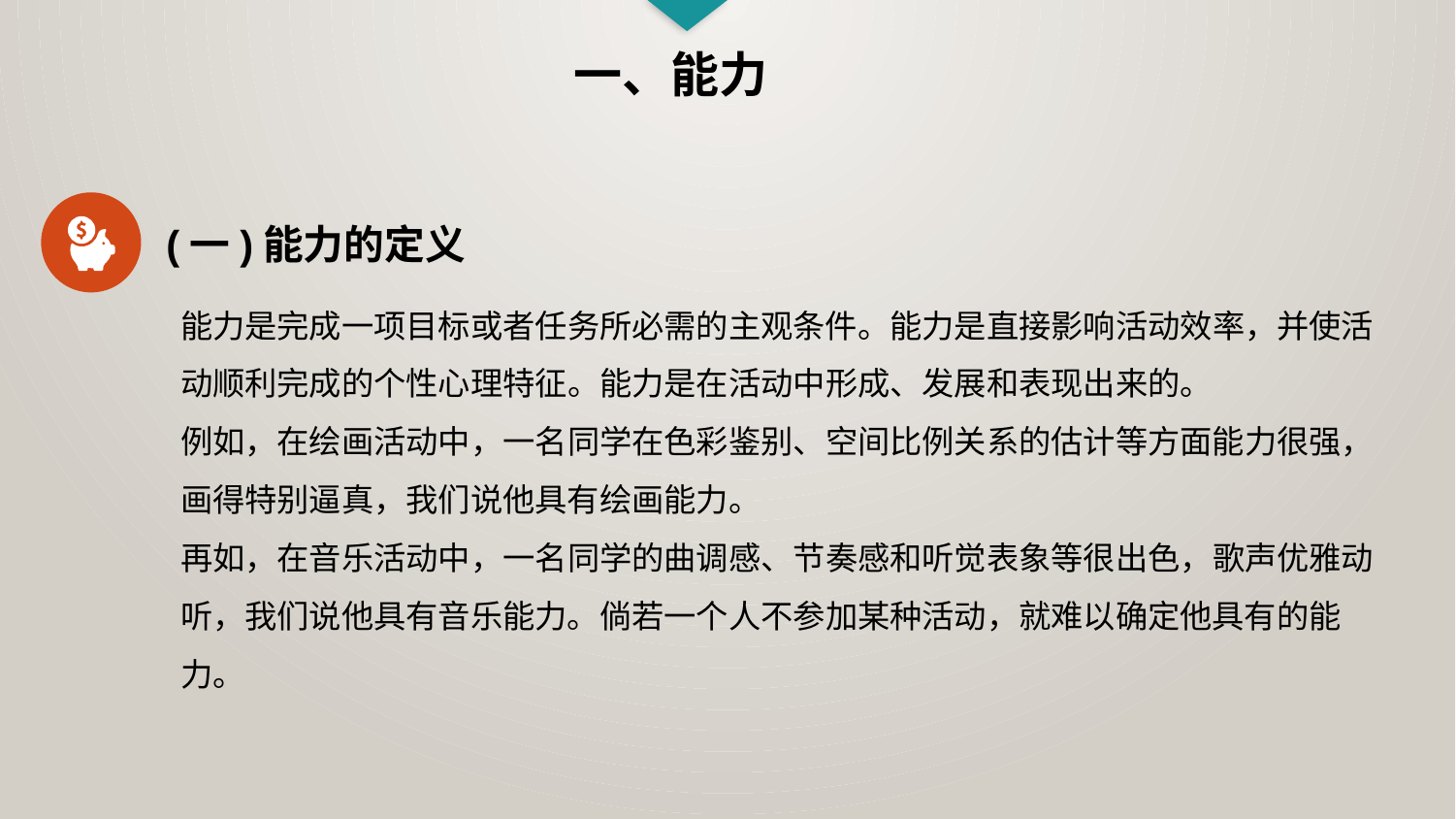

一、能力

(一)能力的定义

能力是完成一项目标或者任务所必需的主观条件。能力是直接影响活动效率，并使活动顺利完成的个性心理特征。能力是在活动中形成、发展和表现出来的。
例如，在绘画活动中，一名同学在色彩鉴别、空间比例关系的估计等方面能力很强，画得特别逼真，我们说他具有绘画能力。
再如，在音乐活动中，一名同学的曲调感、节奏感和听觉表象等很出色，歌声优雅动听，我们说他具有音乐能力。倘若一个人不参加某种活动，就难以确定他具有的能力。
50